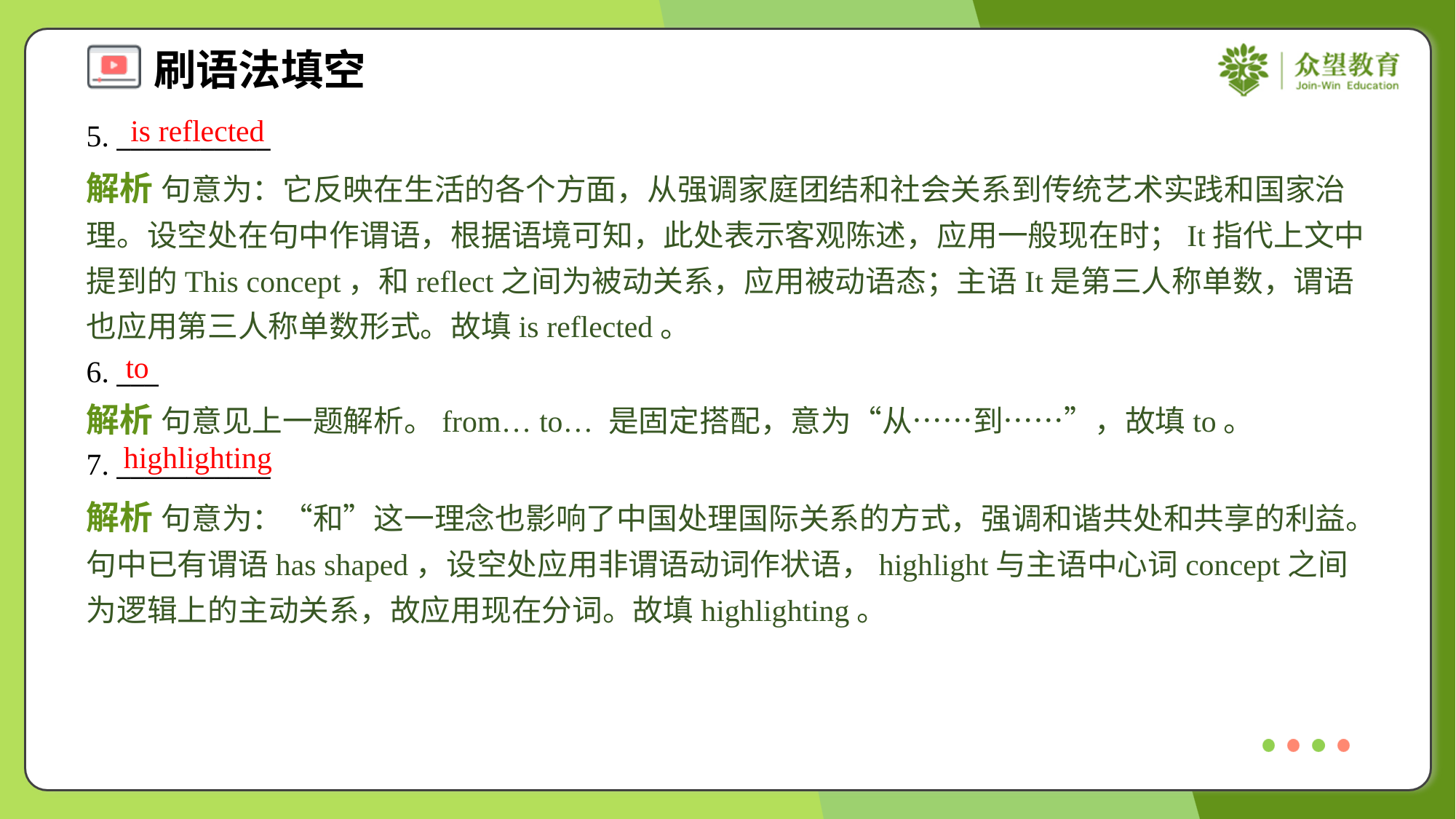

is reflected
5. ___________
解析 句意为：它反映在生活的各个方面，从强调家庭团结和社会关系到传统艺术实践和国家治理。设空处在句中作谓语，根据语境可知，此处表示客观陈述，应用一般现在时；It指代上文中提到的This concept，和reflect之间为被动关系，应用被动语态；主语It是第三人称单数，谓语也应用第三人称单数形式。故填is reflected。
to
6. ___
解析 句意见上一题解析。from… to… 是固定搭配，意为“从……到……”，故填to。
highlighting
7. ___________
解析 句意为：“和”这一理念也影响了中国处理国际关系的方式，强调和谐共处和共享的利益。句中已有谓语has shaped，设空处应用非谓语动词作状语，highlight与主语中心词concept之间为逻辑上的主动关系，故应用现在分词。故填highlighting。